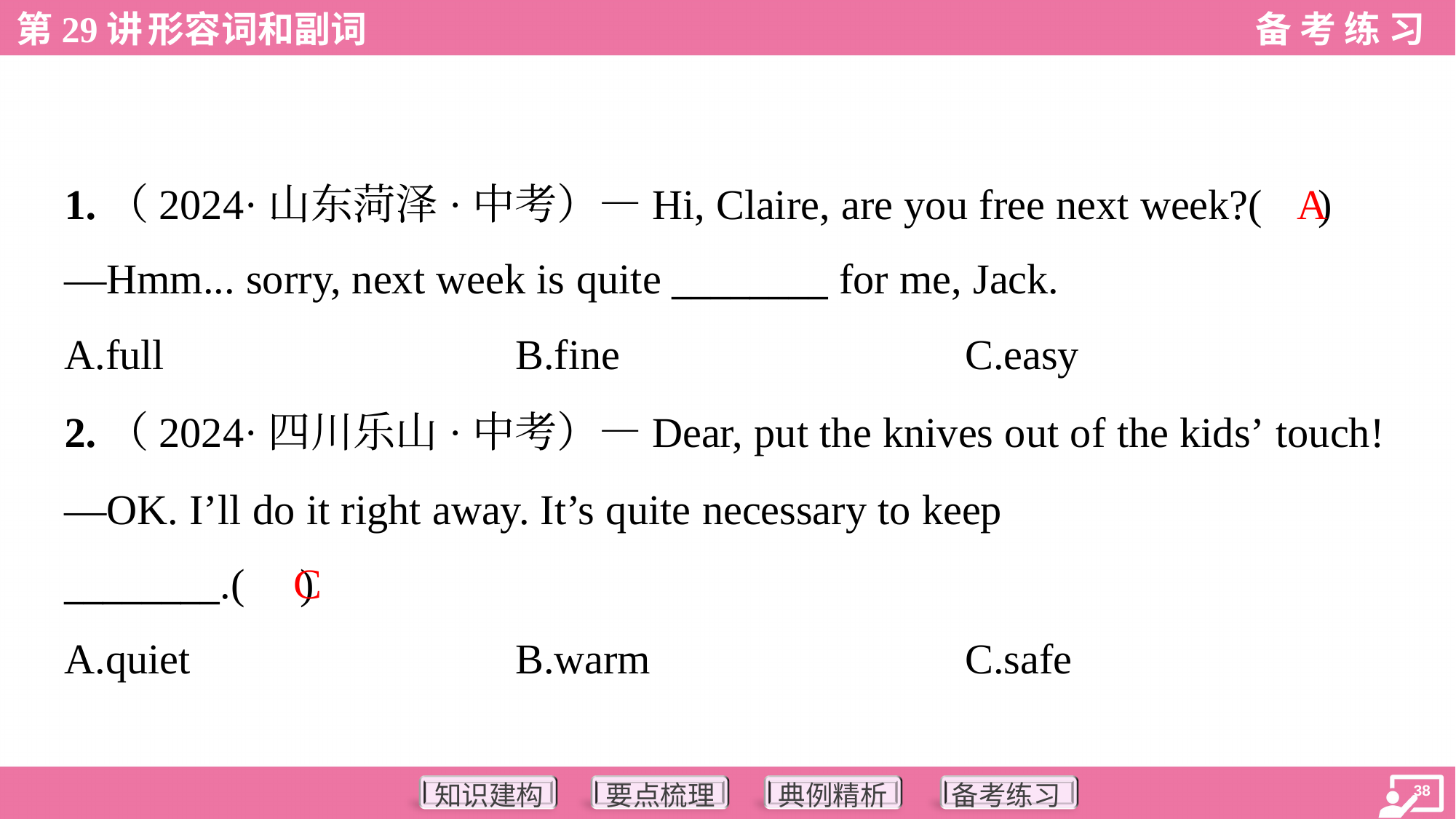

1.（2024·山东菏泽·中考）—Hi, Claire, are you free next week?(     )
—Hmm... sorry, next week is quite ________ for me, Jack.
A
A.full	B.fine	C.easy
2.（2024·四川乐山·中考）—Dear, put the knives out of the kids’ touch!
—OK. I’ll do it right away. It’s quite necessary to keep
________.(     )
C
A.quiet	B.warm	C.safe